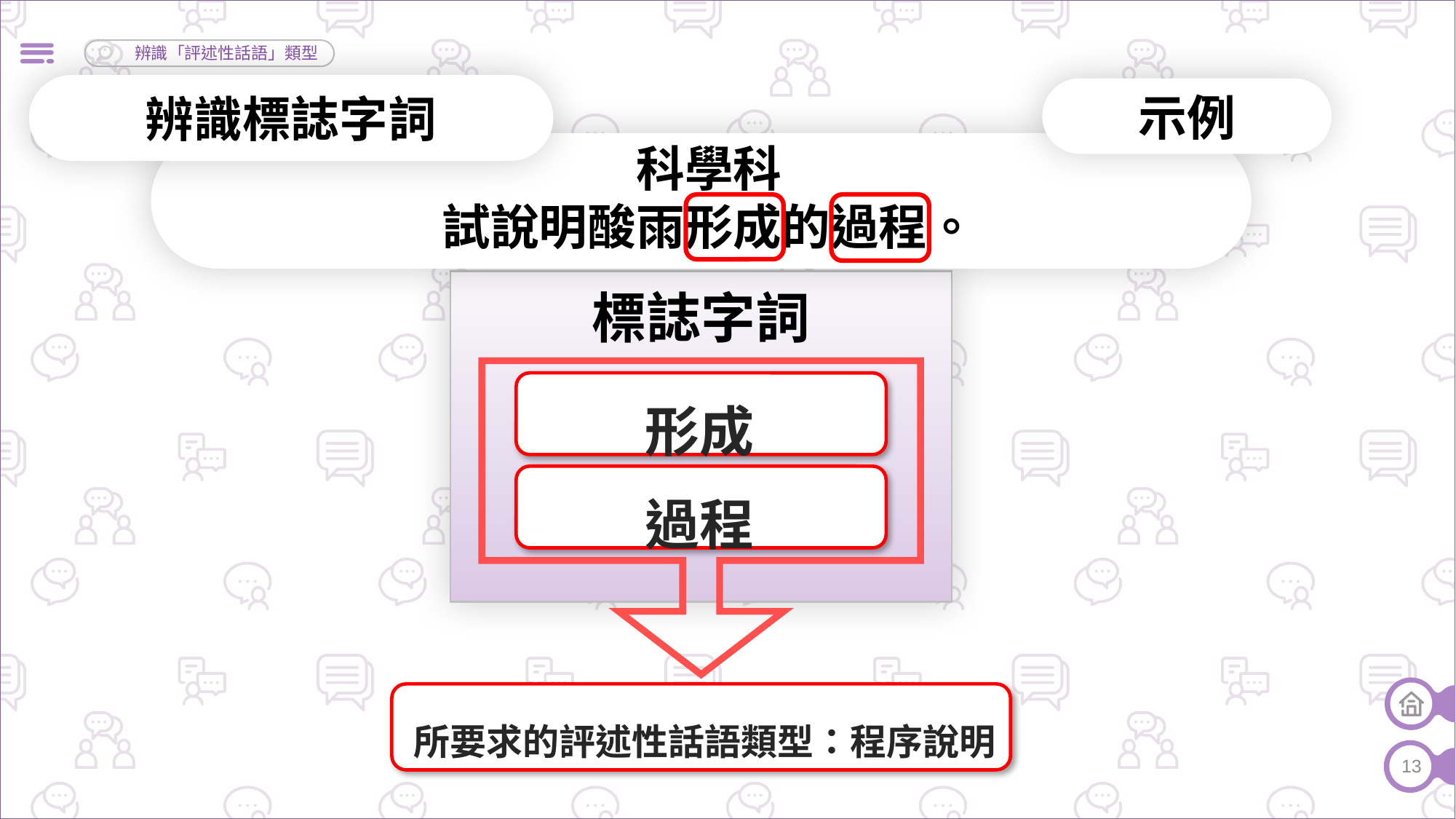

辨識標誌字詞
示例

科學科
試說明酸雨形成的過程。

標誌字詞

形成

過程

所要求的評述性話語類型：程序說明

13